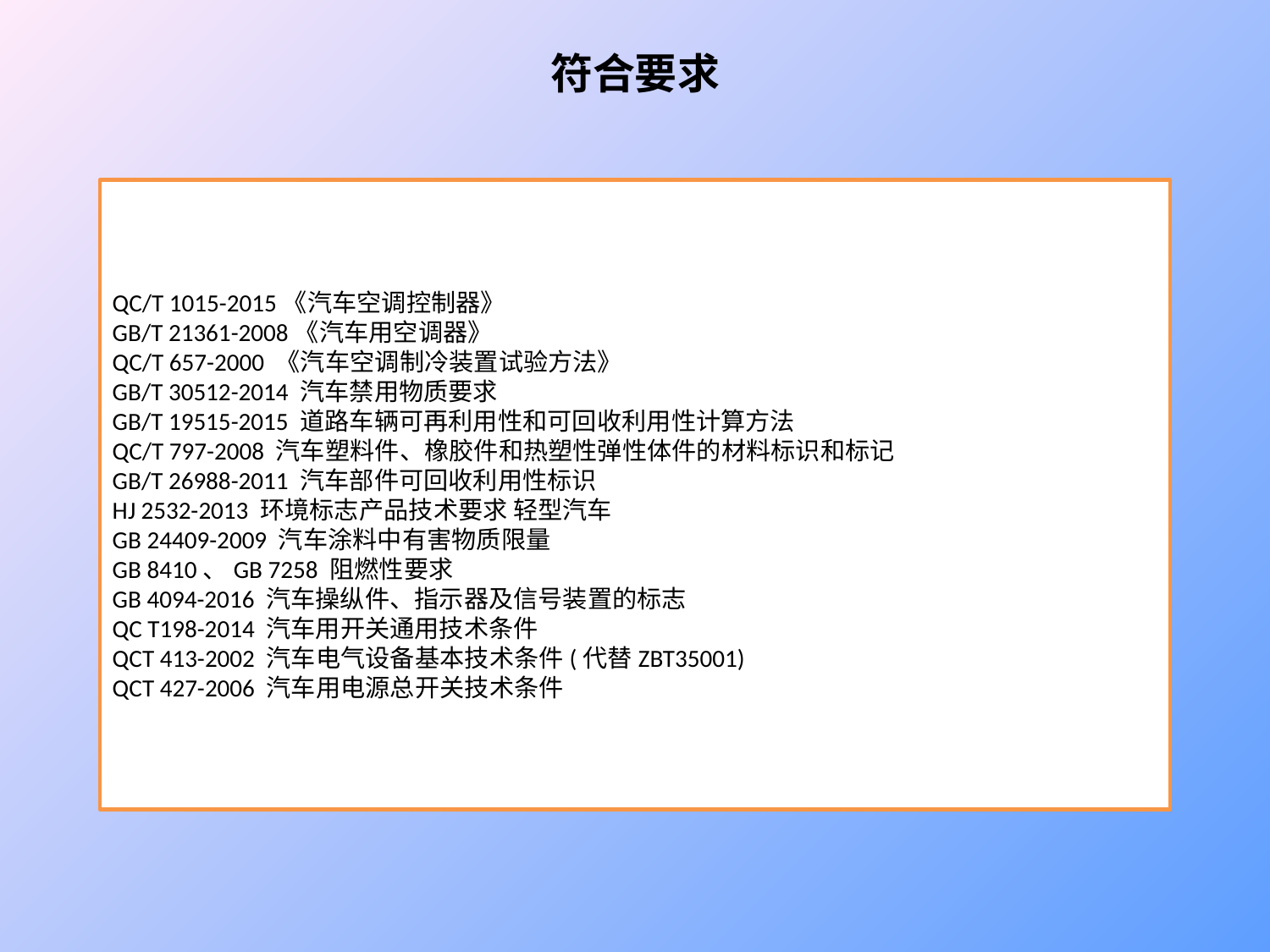

# 符合要求
QC/T 1015-2015《汽车空调控制器》
GB/T 21361-2008《汽车用空调器》
QC/T 657-2000 《汽车空调制冷装置试验方法》
GB/T 30512-2014 汽车禁用物质要求
GB/T 19515-2015 道路车辆可再利用性和可回收利用性计算方法
QC/T 797-2008 汽车塑料件、橡胶件和热塑性弹性体件的材料标识和标记
GB/T 26988-2011 汽车部件可回收利用性标识
HJ 2532-2013 环境标志产品技术要求 轻型汽车
GB 24409-2009 汽车涂料中有害物质限量
GB 8410、GB 7258 阻燃性要求
GB 4094-2016 汽车操纵件、指示器及信号装置的标志
QC T198-2014 汽车用开关通用技术条件
QCT 413-2002 汽车电气设备基本技术条件(代替ZBT35001)
QCT 427-2006 汽车用电源总开关技术条件